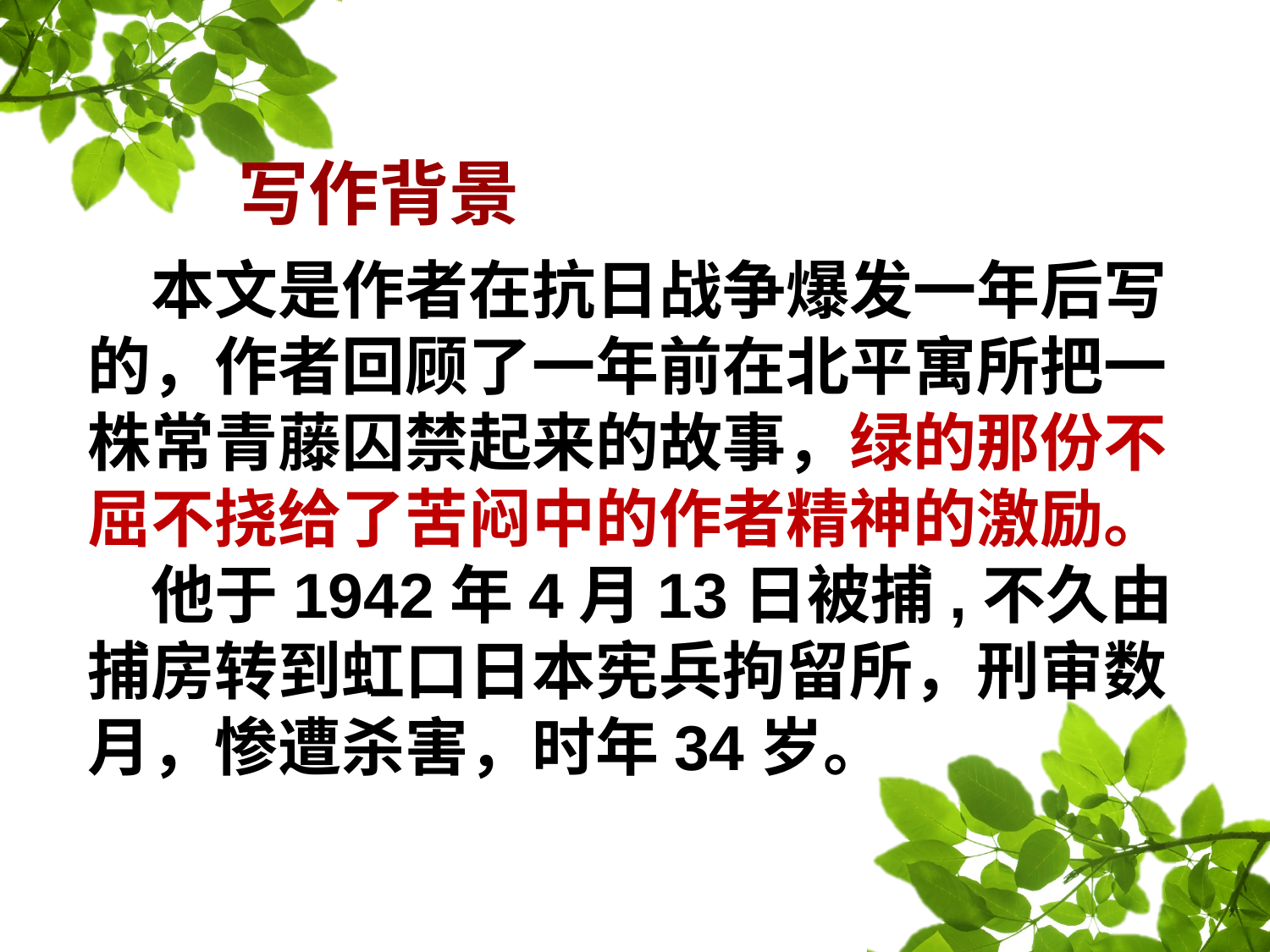

写作背景
本文是作者在抗日战争爆发一年后写的，作者回顾了一年前在北平寓所把一株常青藤囚禁起来的故事，绿的那份不屈不挠给了苦闷中的作者精神的激励。
他于1942年4月13日被捕,不久由捕房转到虹口日本宪兵拘留所，刑审数月，惨遭杀害，时年34岁。